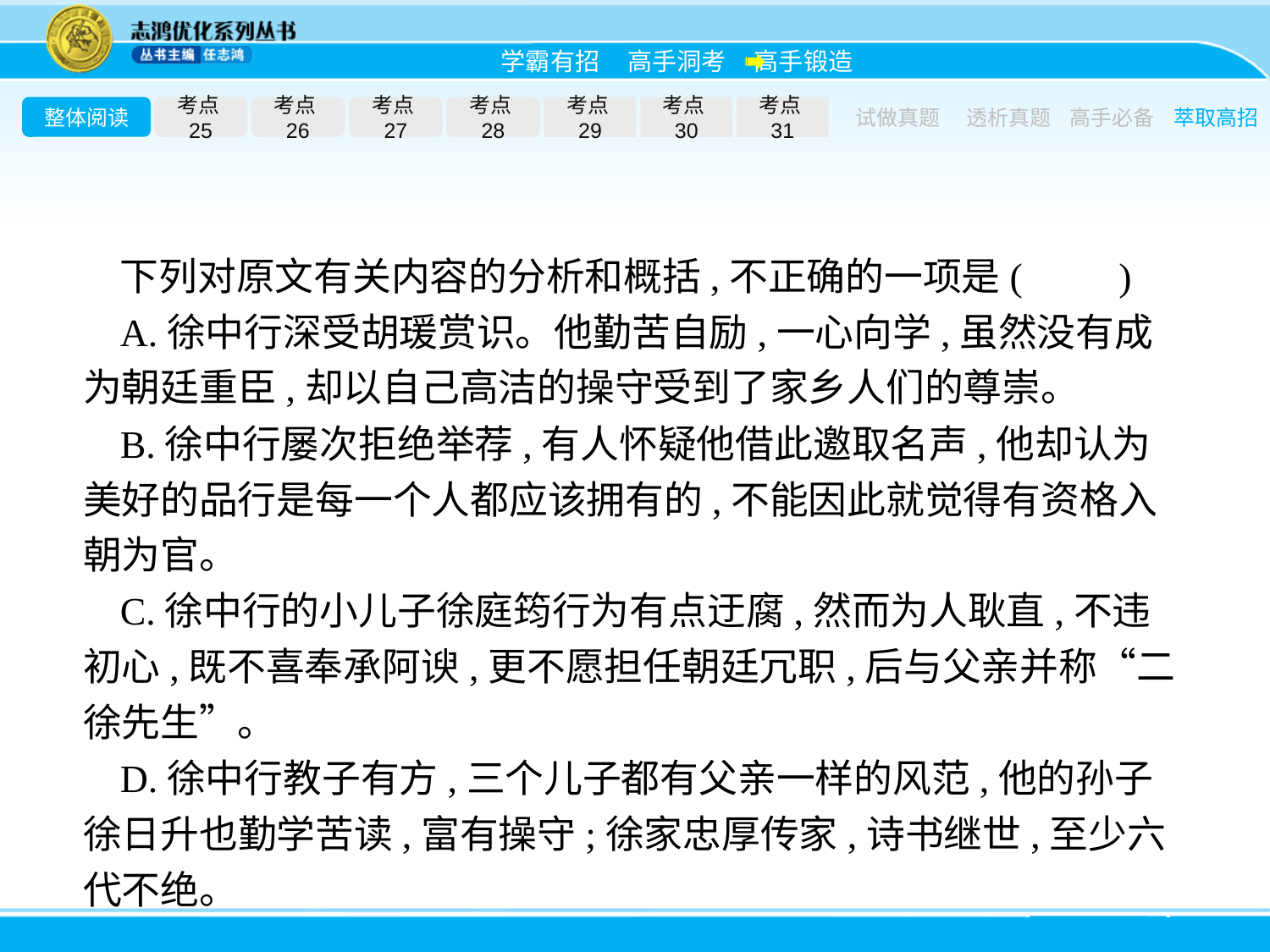

整体阅读
考点25
考点26
考点27
考点28
考点29
考点30
考点31
试做真题
透析真题
高手必备
萃取高招
下列对原文有关内容的分析和概括,不正确的一项是(　　)
A.徐中行深受胡瑗赏识。他勤苦自励,一心向学,虽然没有成为朝廷重臣,却以自己高洁的操守受到了家乡人们的尊崇。
B.徐中行屡次拒绝举荐,有人怀疑他借此邀取名声,他却认为美好的品行是每一个人都应该拥有的,不能因此就觉得有资格入朝为官。
C.徐中行的小儿子徐庭筠行为有点迂腐,然而为人耿直,不违初心,既不喜奉承阿谀,更不愿担任朝廷冗职,后与父亲并称“二徐先生”。
D.徐中行教子有方,三个儿子都有父亲一样的风范,他的孙子徐日升也勤学苦读,富有操守;徐家忠厚传家,诗书继世,至少六代不绝。